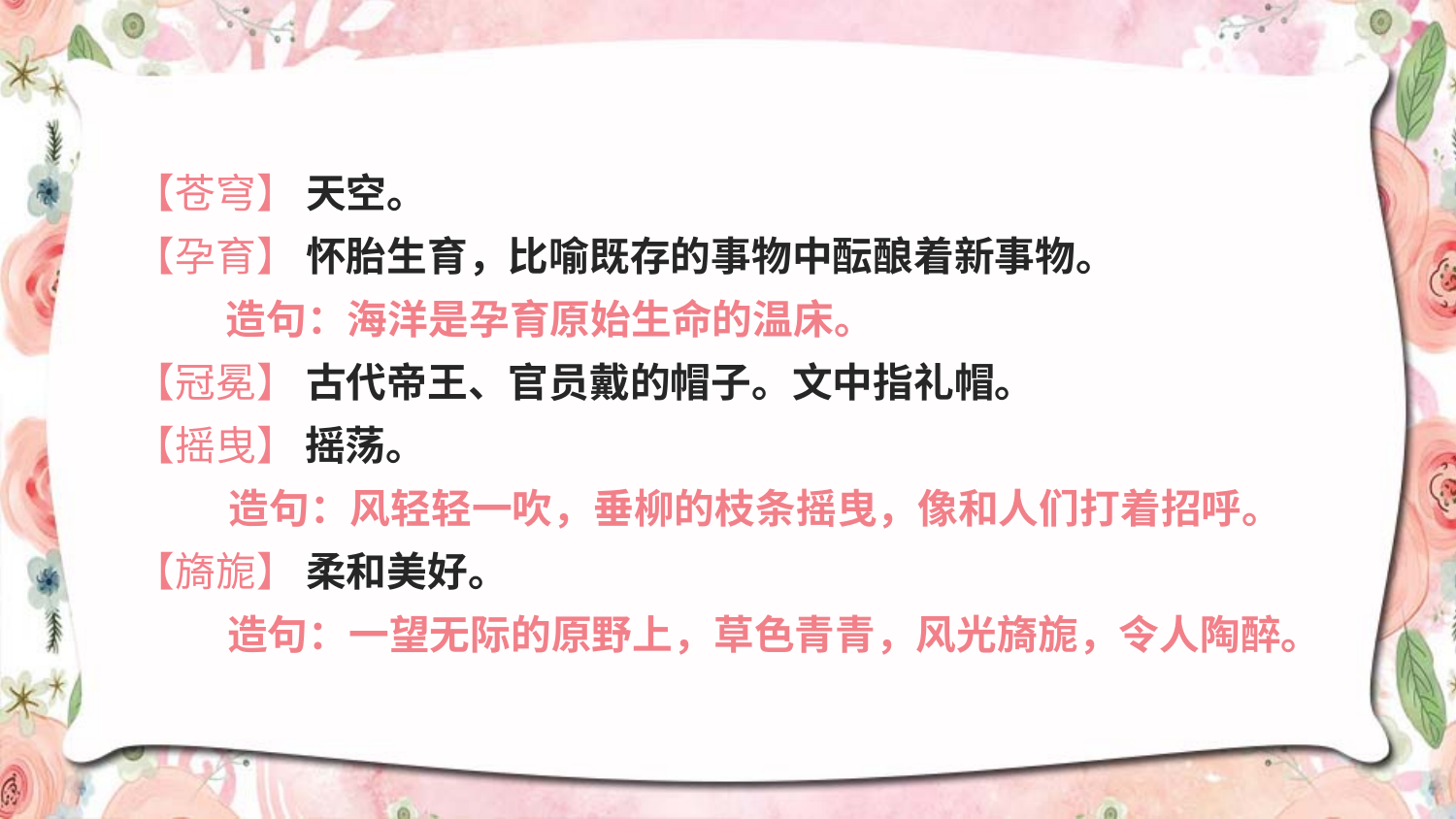

【苍穹】 天空。
【孕育】 怀胎生育，比喻既存的事物中酝酿着新事物。
          造句：海洋是孕育原始生命的温床。
【冠冕】 古代帝王、官员戴的帽子。文中指礼帽。
【摇曳】 摇荡。
          造句：风轻轻一吹，垂柳的枝条摇曳，像和人们打着招呼。
【旖旎】 柔和美好。
         造句：一望无际的原野上，草色青青，风光旖旎，令人陶醉。